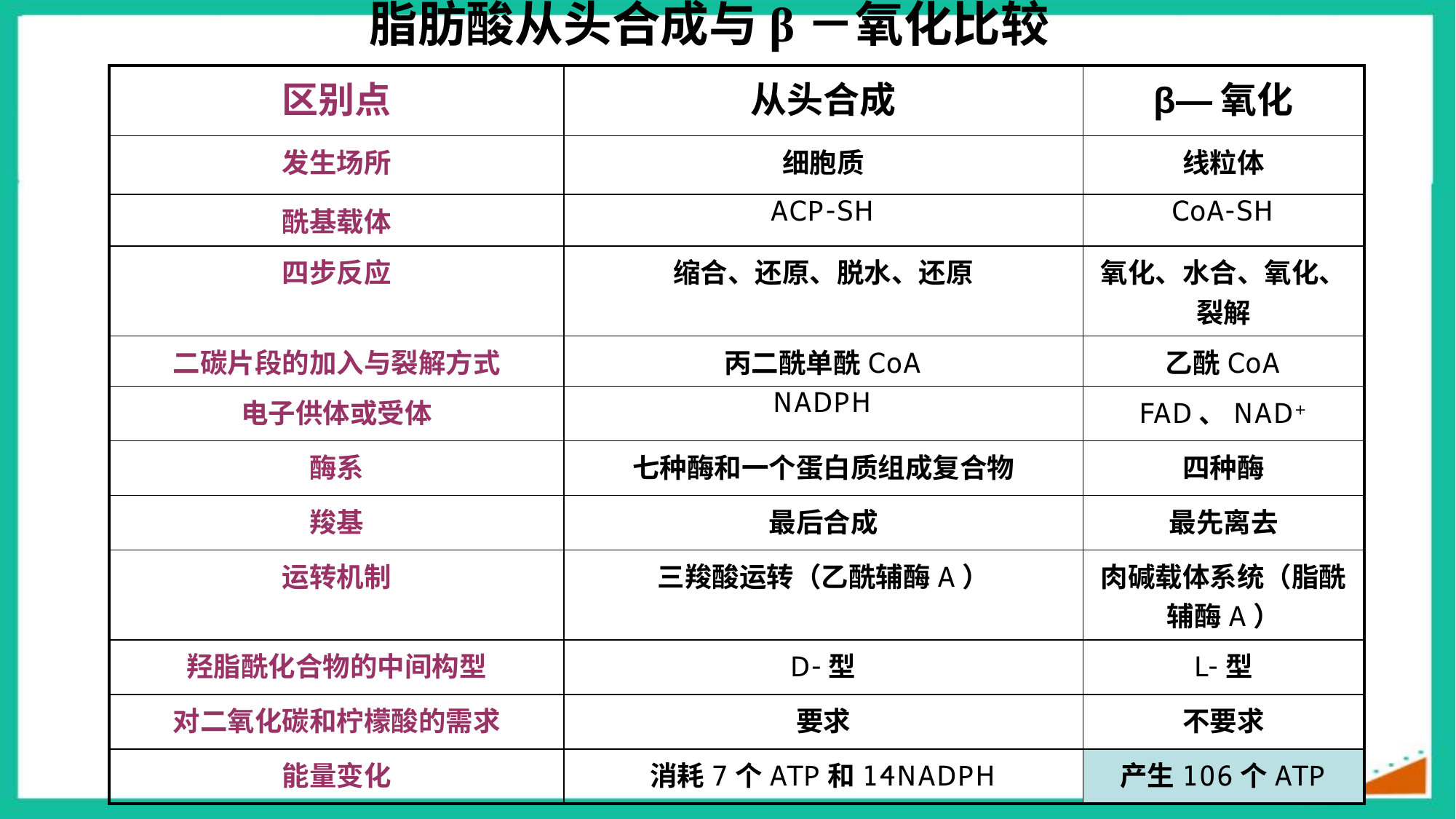

脂肪酸从头合成与β－氧化比较
| 区别点 | 从头合成 | β—氧化 |
| --- | --- | --- |
| 发生场所 | 细胞质 | 线粒体 |
| 酰基载体 | ACP-SH | CoA-SH |
| 四步反应 | 缩合、还原、脱水、还原 | 氧化、水合、氧化、裂解 |
| 二碳片段的加入与裂解方式 | 丙二酰单酰CoA | 乙酰CoA |
| 电子供体或受体 | NADPH | FAD、NAD+ |
| 酶系 | 七种酶和一个蛋白质组成复合物 | 四种酶 |
| 羧基 | 最后合成 | 最先离去 |
| 运转机制 | 三羧酸运转（乙酰辅酶A） | 肉碱载体系统（脂酰辅酶A） |
| 羟脂酰化合物的中间构型 | D-型 | L-型 |
| 对二氧化碳和柠檬酸的需求 | 要求 | 不要求 |
| 能量变化 | 消耗7个ATP和14NADPH | 产生106个ATP |